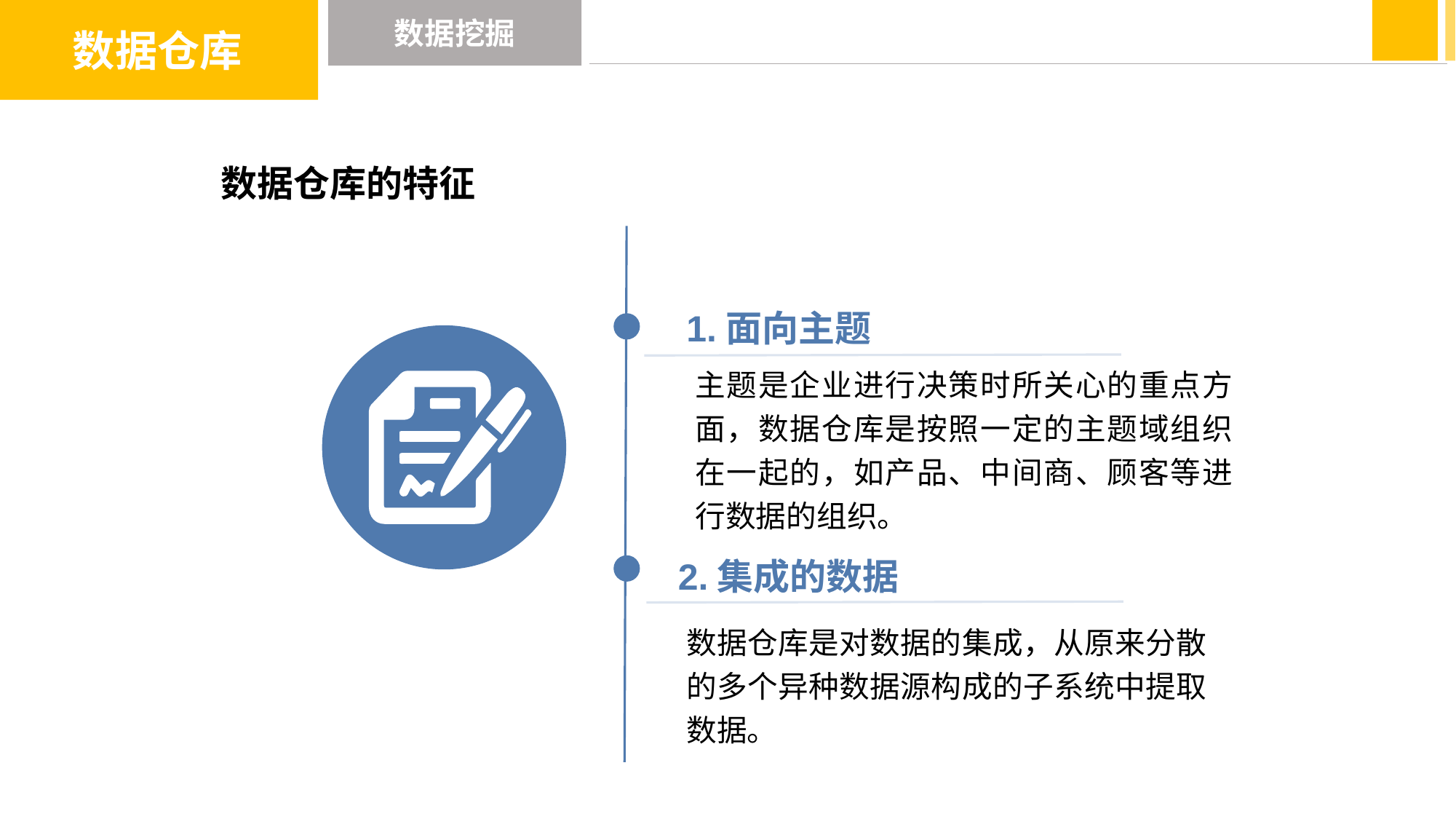

数据仓库
数据挖掘

数据仓库的特征
1.面向主题

主题是企业进行决策时所关心的重点方面，数据仓库是按照一定的主题域组织在一起的，如产品、中间商、顾客等进行数据的组织。

2.集成的数据

数据仓库是对数据的集成，从原来分散的多个异种数据源构成的子系统中提取数据。